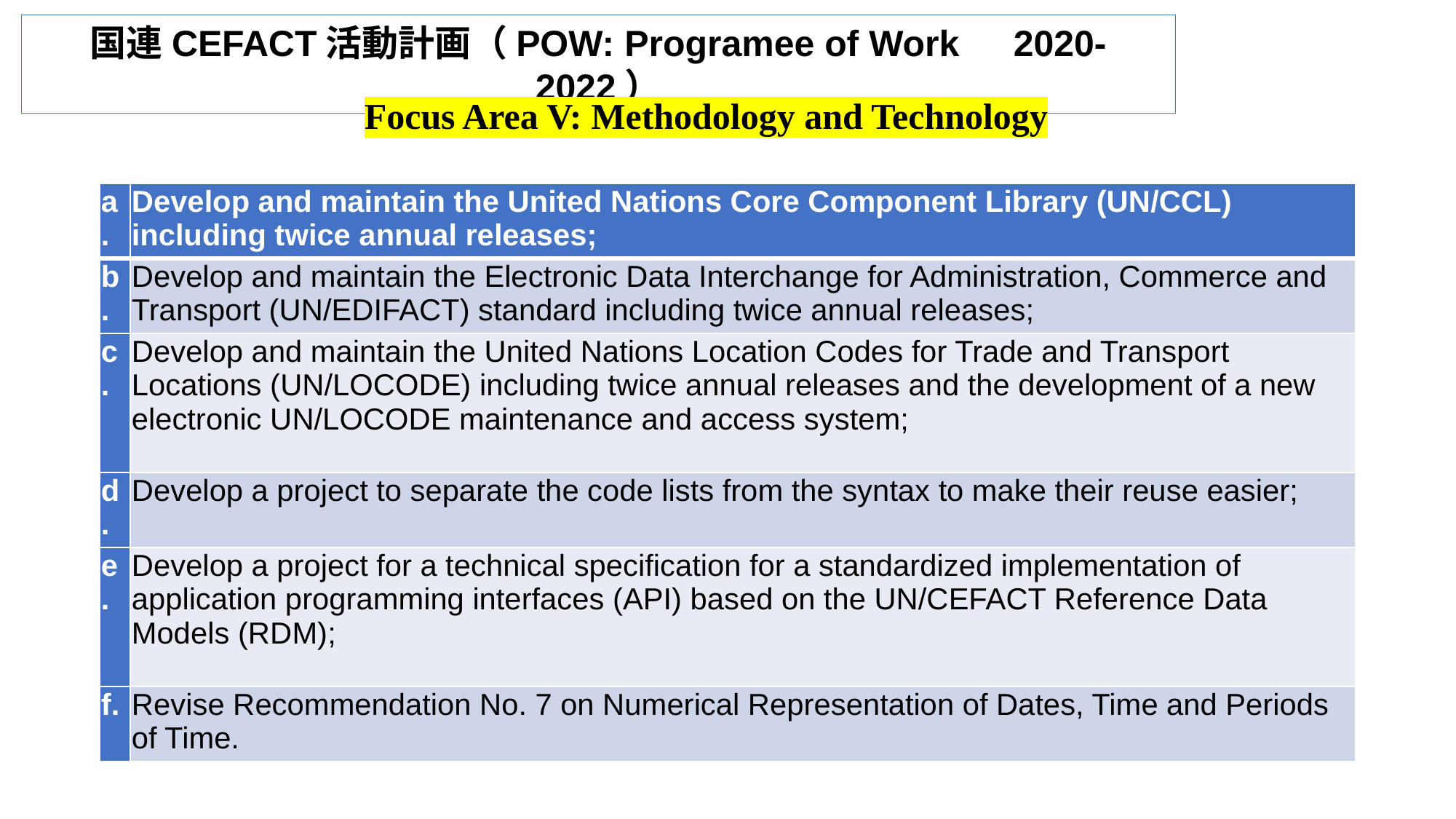

国連CEFACT活動計画（POW: Programee of Work　2020-2022）
Focus Area V: Methodology and Technology
| a. | Develop and maintain the United Nations Core Component Library (UN/CCL) including twice annual releases; |
| --- | --- |
| b. | Develop and maintain the Electronic Data Interchange for Administration, Commerce and Transport (UN/EDIFACT) standard including twice annual releases; |
| c. | Develop and maintain the United Nations Location Codes for Trade and Transport Locations (UN/LOCODE) including twice annual releases and the development of a new electronic UN/LOCODE maintenance and access system; |
| d. | Develop a project to separate the code lists from the syntax to make their reuse easier; |
| e. | Develop a project for a technical specification for a standardized implementation of application programming interfaces (API) based on the UN/CEFACT Reference Data Models (RDM); |
| f. | Revise Recommendation No. 7 on Numerical Representation of Dates, Time and Periods of Time. |